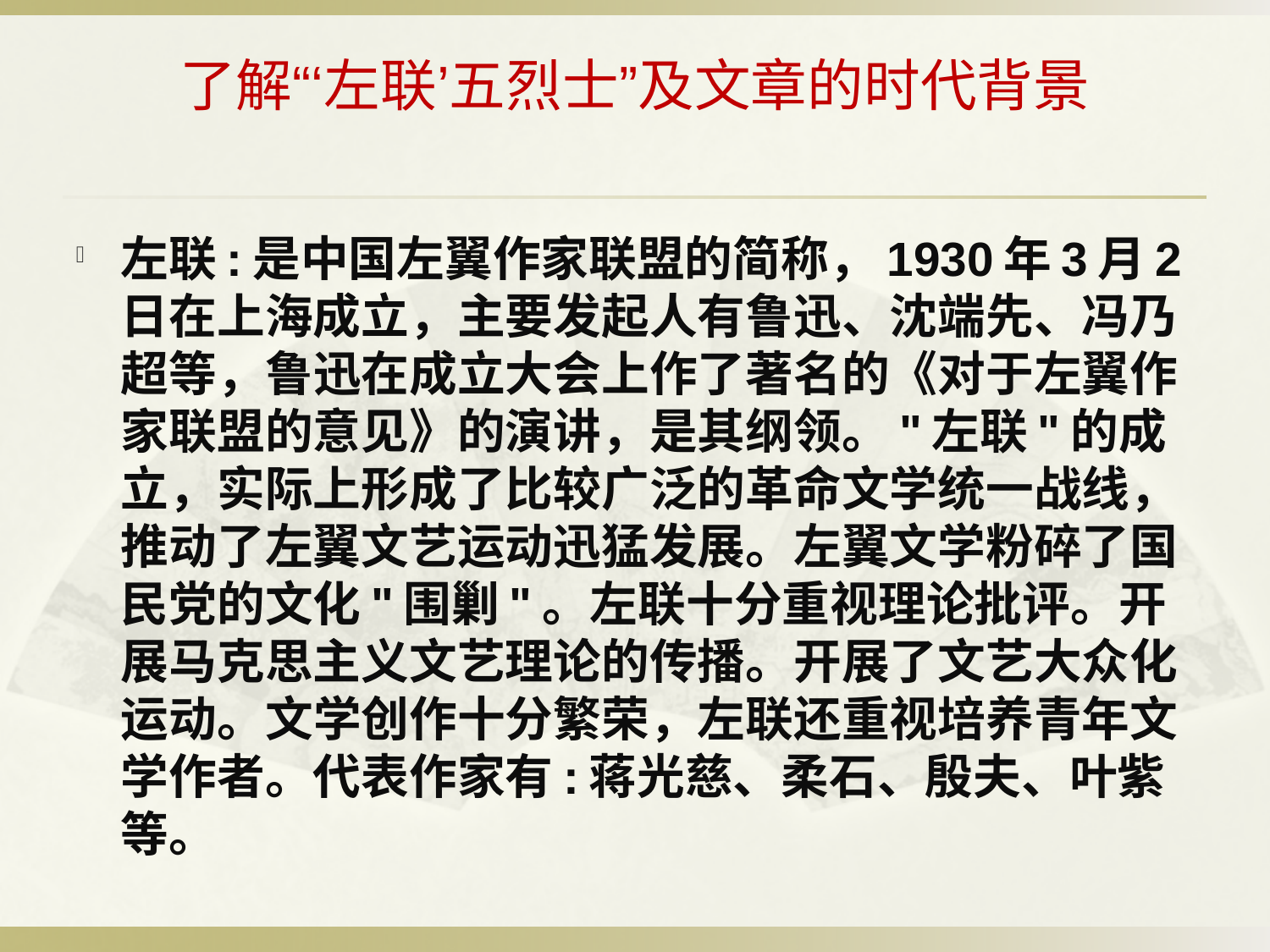

# 了解“‘左联’五烈士”及文章的时代背景
左联:是中国左翼作家联盟的简称，1930年3月2日在上海成立，主要发起人有鲁迅、沈端先、冯乃超等，鲁迅在成立大会上作了著名的《对于左翼作家联盟的意见》的演讲，是其纲领。"左联"的成立，实际上形成了比较广泛的革命文学统一战线，推动了左翼文艺运动迅猛发展。左翼文学粉碎了国民党的文化"围剿"。左联十分重视理论批评。开展马克思主义文艺理论的传播。开展了文艺大众化运动。文学创作十分繁荣，左联还重视培养青年文学作者。代表作家有:蒋光慈、柔石、殷夫、叶紫等。